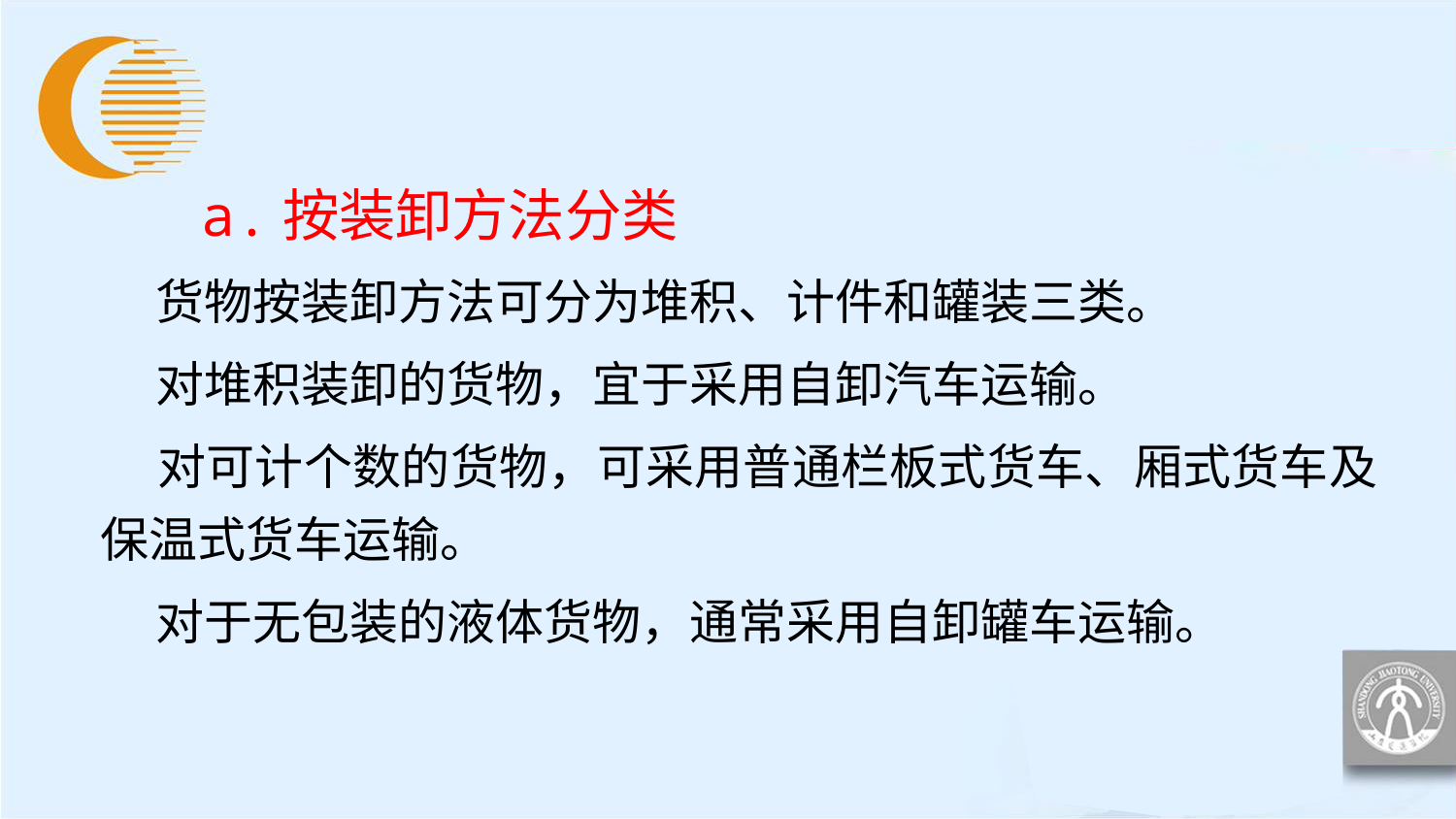

a.按装卸方法分类
    货物按装卸方法可分为堆积、计件和罐装三类。
    对堆积装卸的货物，宜于采用自卸汽车运输。
    对可计个数的货物，可采用普通栏板式货车、厢式货车及保温式货车运输。
    对于无包装的液体货物，通常采用自卸罐车运输。